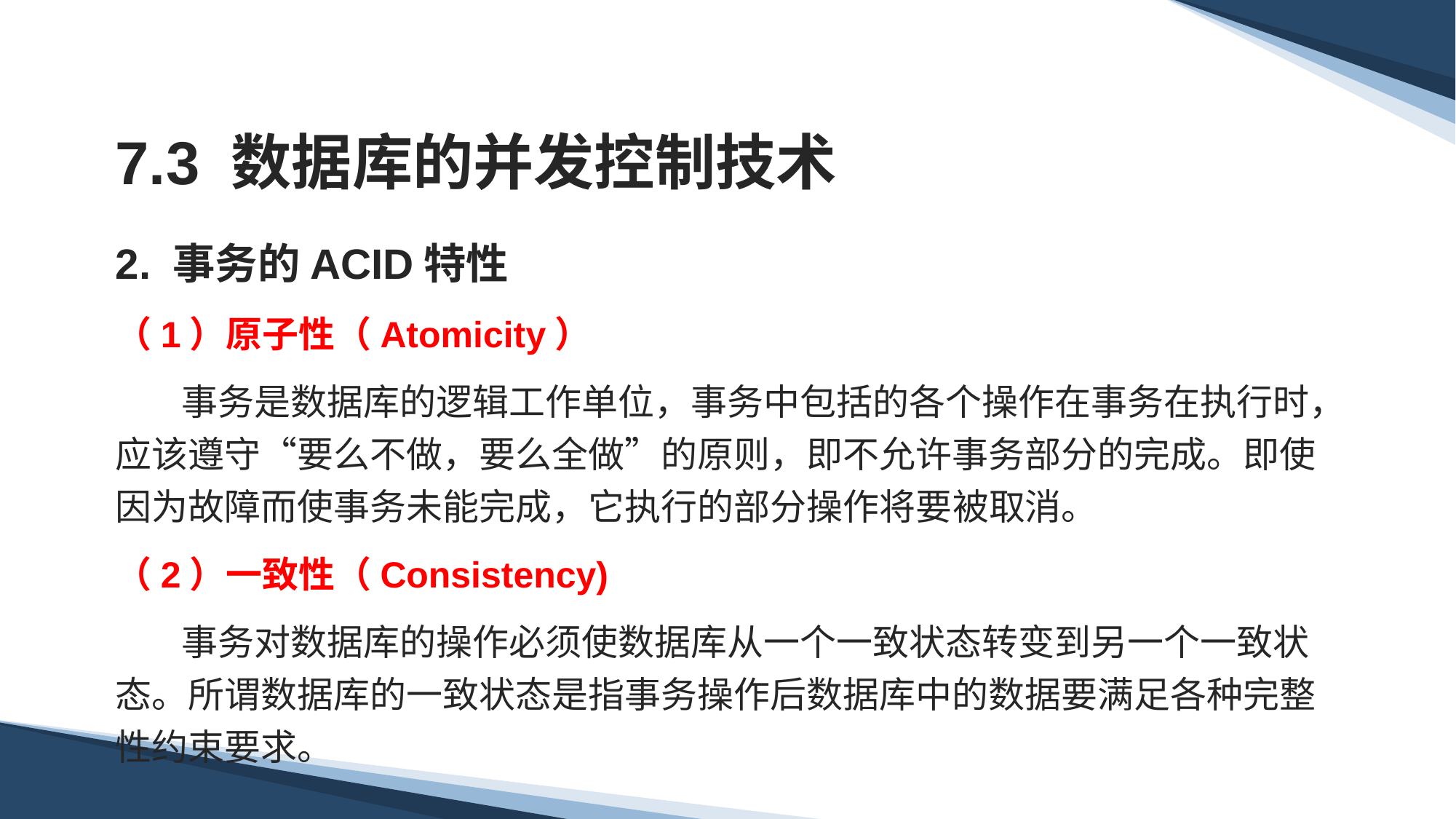

# 7.3 数据库的并发控制技术
2. 事务的ACID特性
（1）原子性（Atomicity）
       事务是数据库的逻辑工作单位，事务中包括的各个操作在事务在执行时，应该遵守“要么不做，要么全做”的原则，即不允许事务部分的完成。即使因为故障而使事务未能完成，它执行的部分操作将要被取消。
（2）一致性（Consistency)
       事务对数据库的操作必须使数据库从一个一致状态转变到另一个一致状态。所谓数据库的一致状态是指事务操作后数据库中的数据要满足各种完整性约束要求。